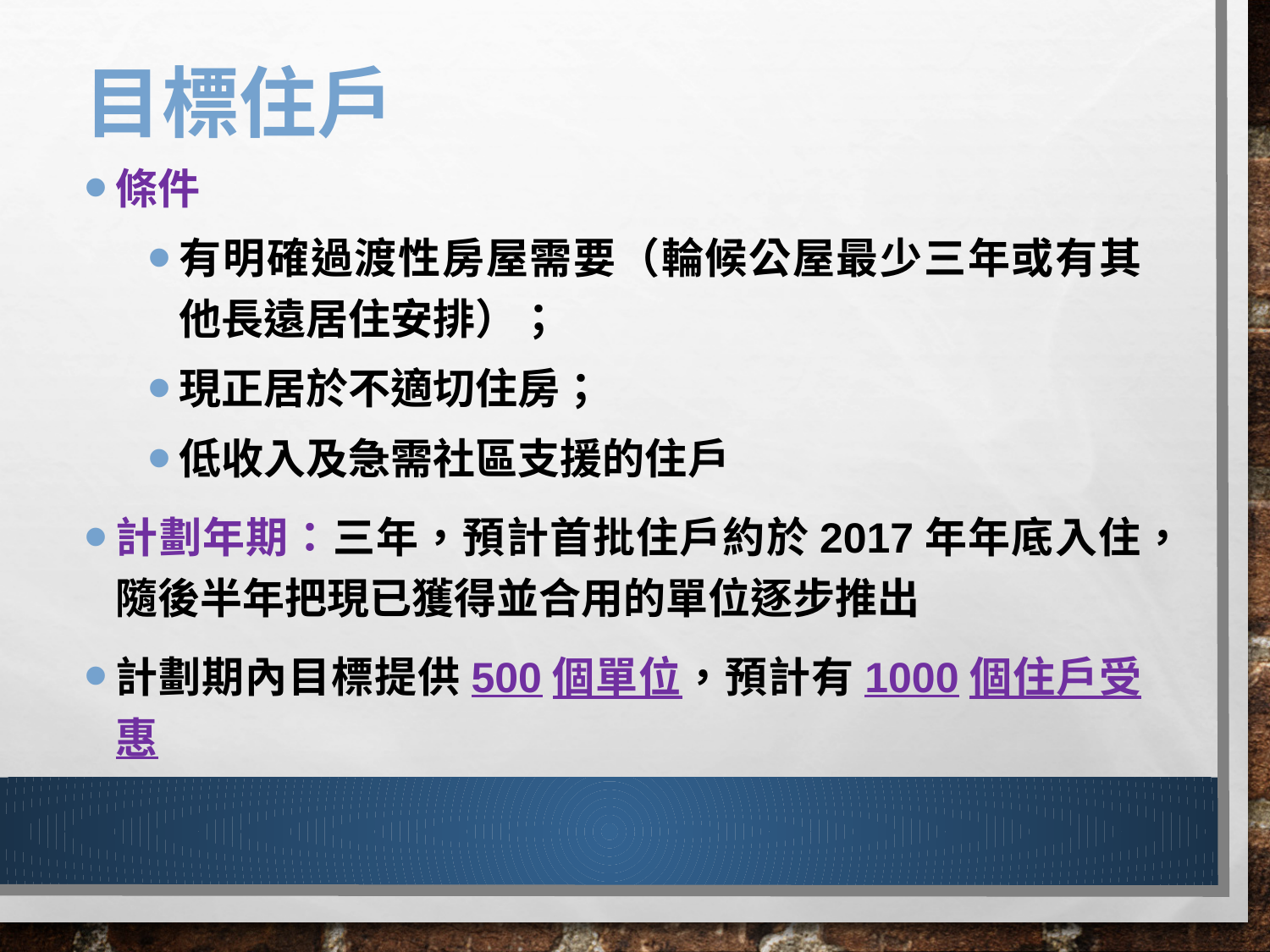

# 目標住戶
條件
有明確過渡性房屋需要（輪候公屋最少三年或有其他長遠居住安排）；
現正居於不適切住房；
低收入及急需社區支援的住戶
計劃年期：三年，預計首批住戶約於2017年年底入住，隨後半年把現已獲得並合用的單位逐步推出
計劃期內目標提供500個單位，預計有1000個住戶受惠